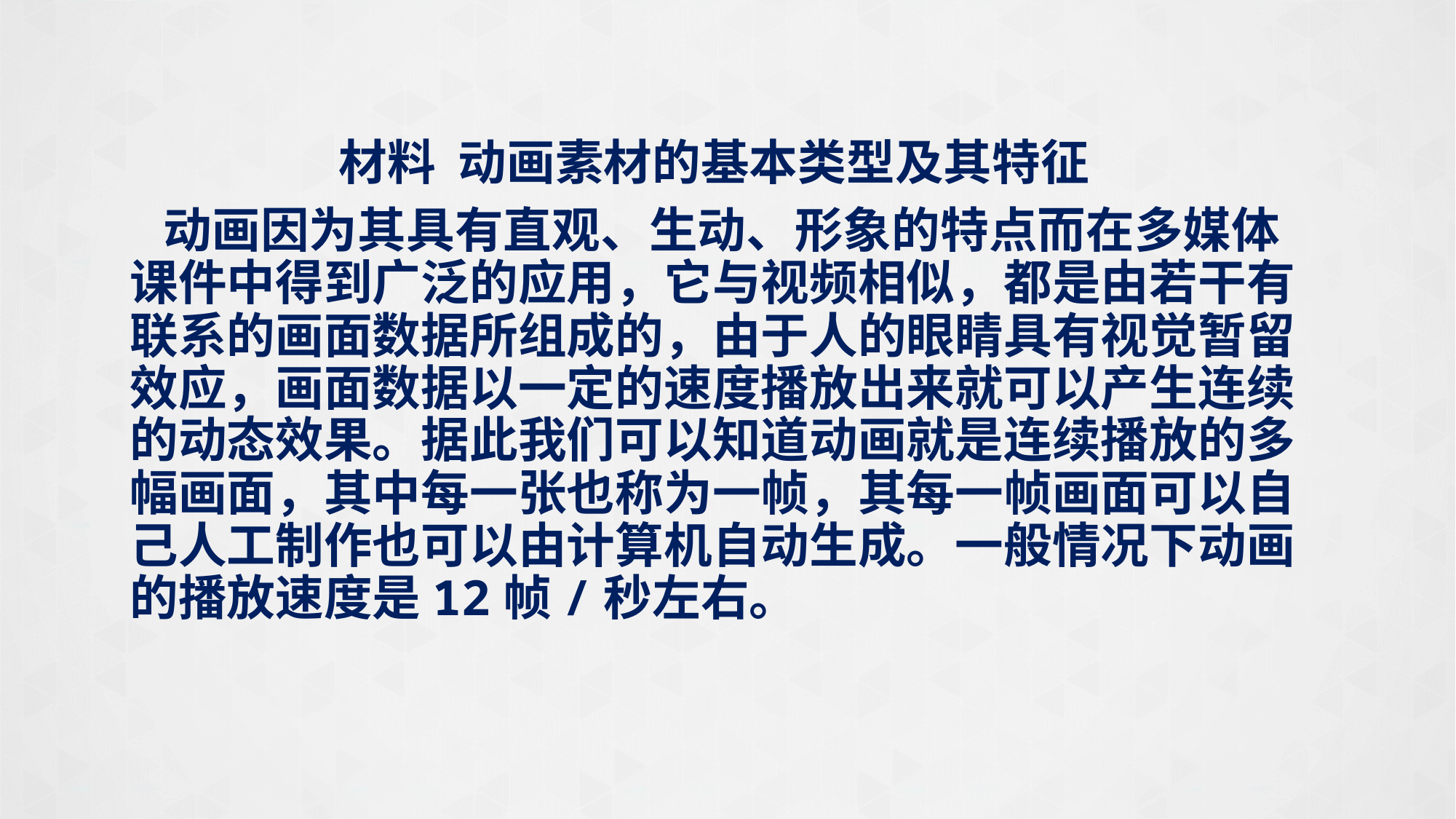

材料  动画素材的基本类型及其特征
  动画因为其具有直观、生动、形象的特点而在多媒体课件中得到广泛的应用，它与视频相似，都是由若干有联系的画面数据所组成的，由于人的眼睛具有视觉暂留效应，画面数据以一定的速度播放出来就可以产生连续的动态效果。据此我们可以知道动画就是连续播放的多幅画面，其中每一张也称为一帧，其每一帧画面可以自己人工制作也可以由计算机自动生成。一般情况下动画的播放速度是12帧/秒左右。